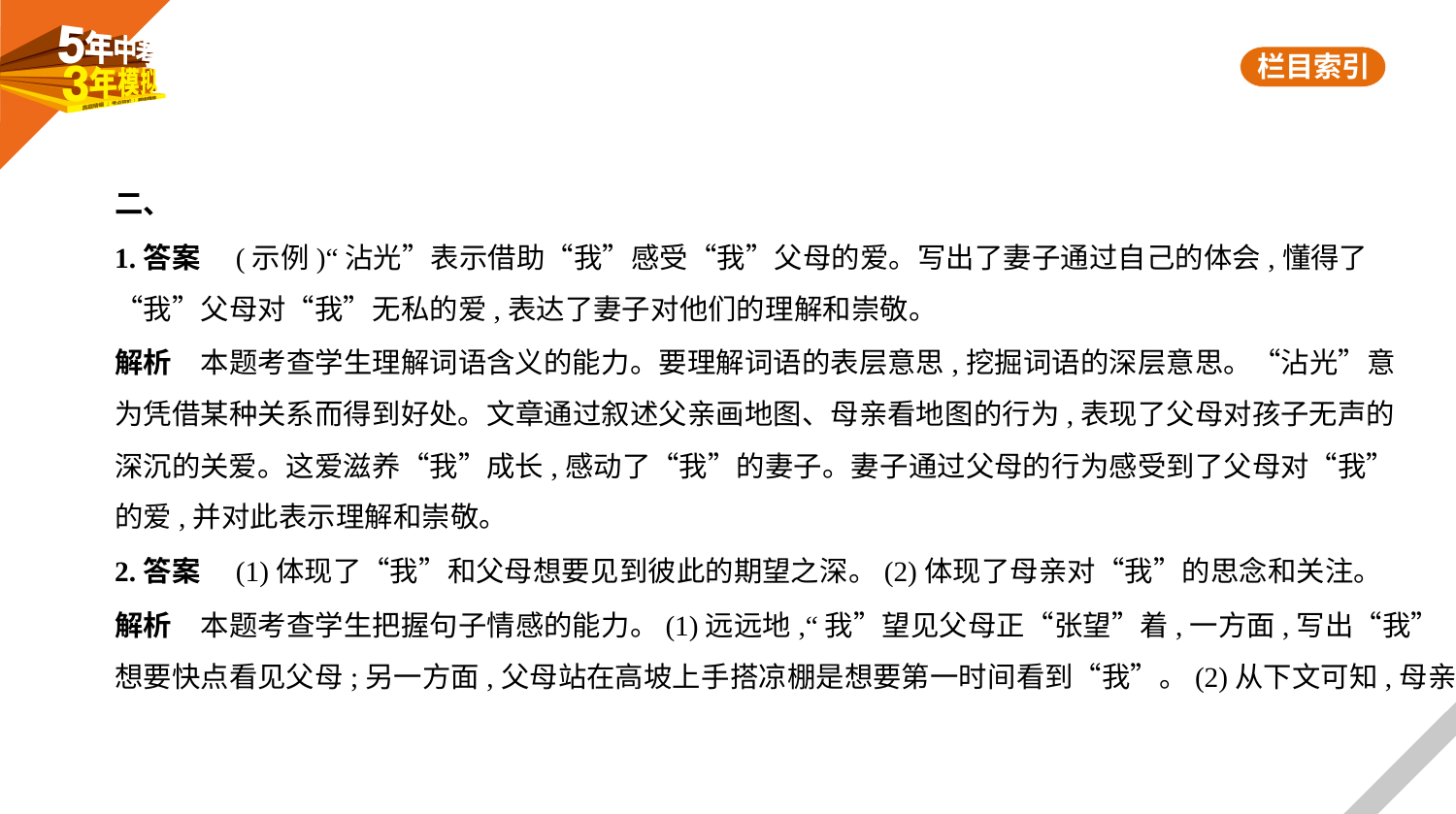

二、
1.答案　(示例)“沾光”表示借助“我”感受“我”父母的爱。写出了妻子通过自己的体会,懂得了
“我”父母对“我”无私的爱,表达了妻子对他们的理解和崇敬。
解析　本题考查学生理解词语含义的能力。要理解词语的表层意思,挖掘词语的深层意思。“沾光”意
为凭借某种关系而得到好处。文章通过叙述父亲画地图、母亲看地图的行为,表现了父母对孩子无声的
深沉的关爱。这爱滋养“我”成长,感动了“我”的妻子。妻子通过父母的行为感受到了父母对“我”
的爱,并对此表示理解和崇敬。
2.答案　(1)体现了“我”和父母想要见到彼此的期望之深。(2)体现了母亲对“我”的思念和关注。
解析　本题考查学生把握句子情感的能力。(1)远远地,“我”望见父母正“张望”着,一方面,写出“我”
想要快点看见父母;另一方面,父母站在高坡上手搭凉棚是想要第一时间看到“我”。(2)从下文可知,母亲